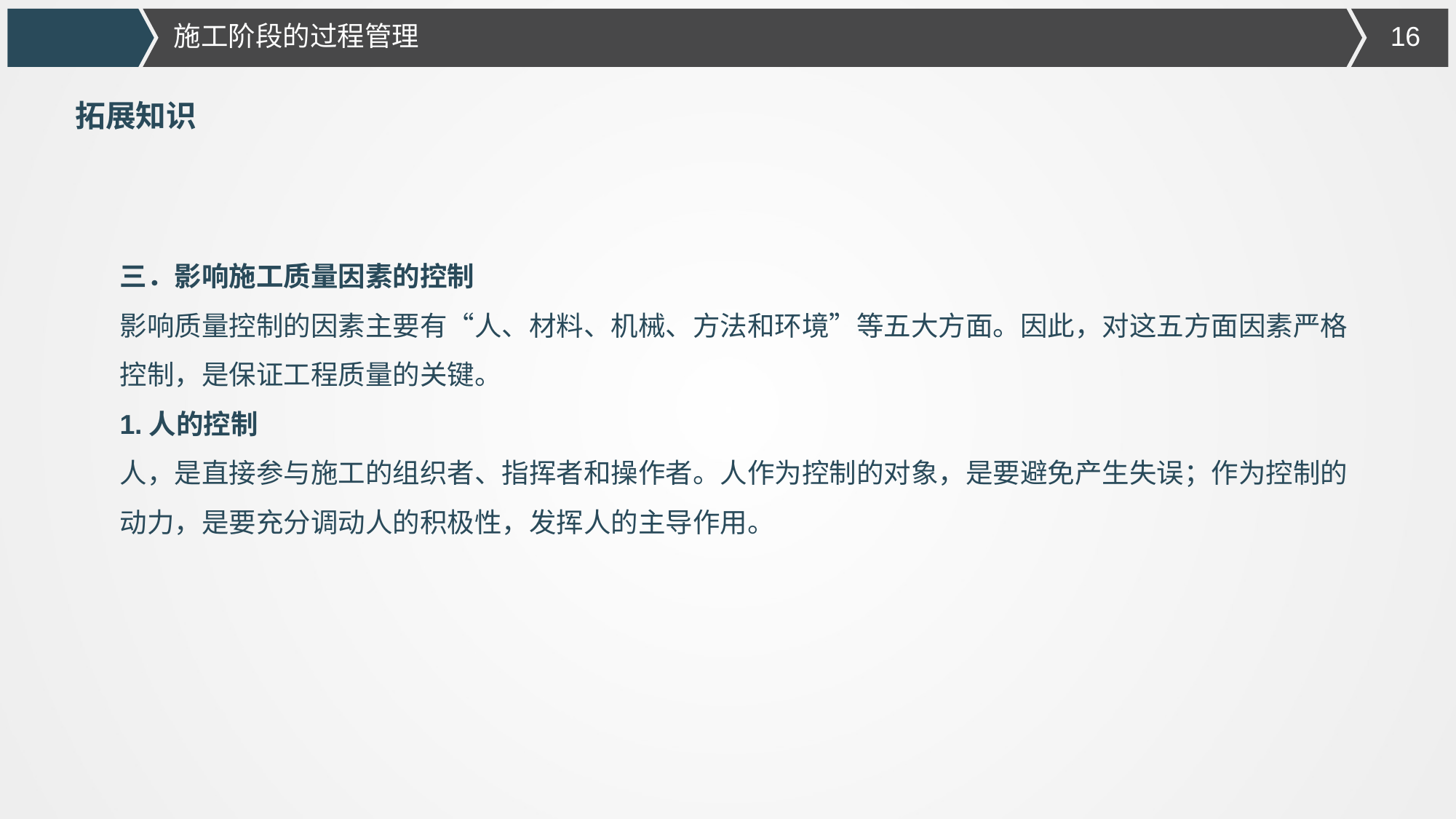

施工阶段的过程管理

拓展知识
三．影响施工质量因素的控制
影响质量控制的因素主要有“人、材料、机械、方法和环境”等五大方面。因此，对这五方面因素严格控制，是保证工程质量的关键。
1.人的控制
人，是直接参与施工的组织者、指挥者和操作者。人作为控制的对象，是要避免产生失误；作为控制的动力，是要充分调动人的积极性，发挥人的主导作用。